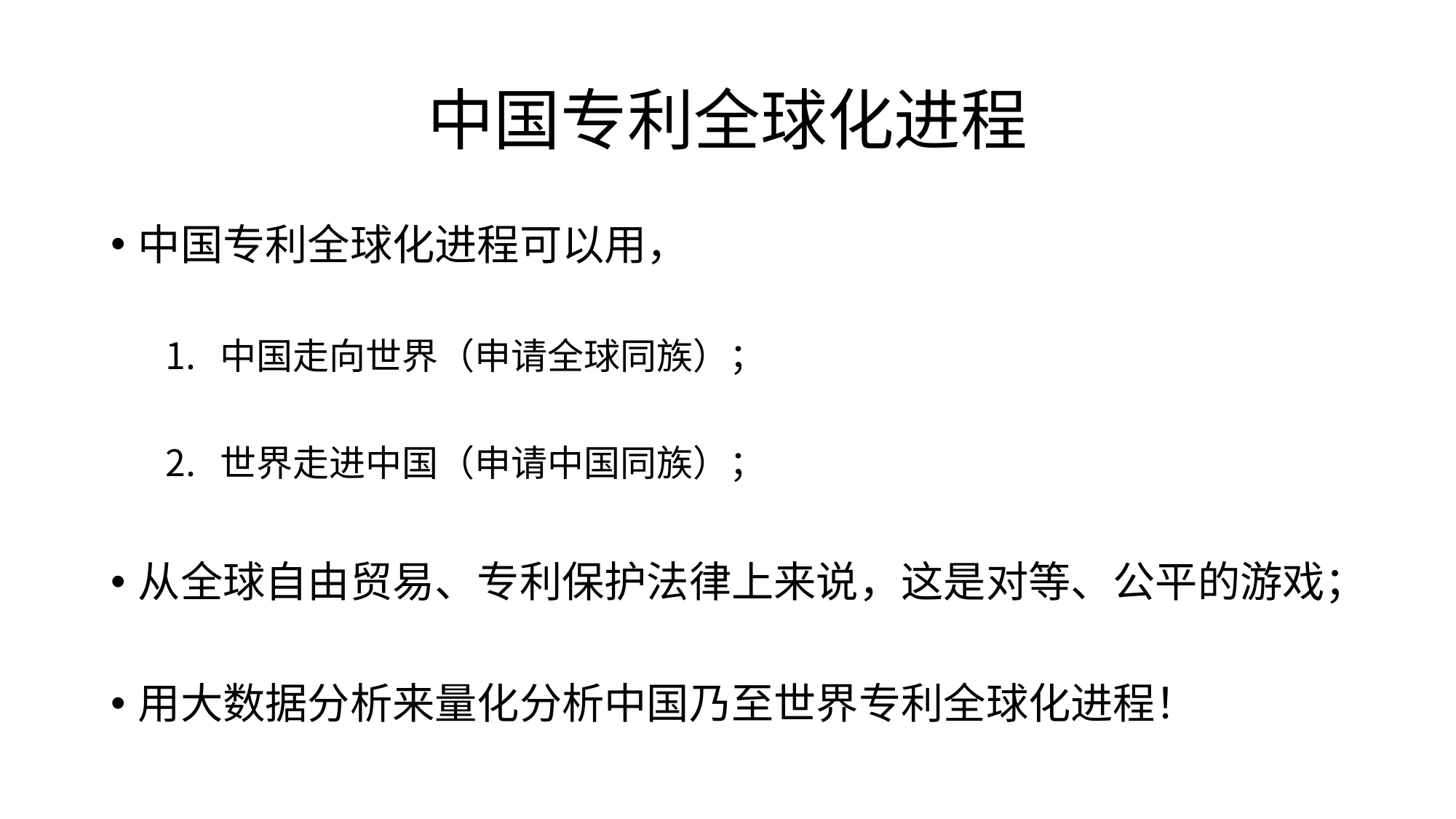

# 中国专利全球化进程
中国专利全球化进程可以用，

中国走向世界（申请全球同族）；

世界走进中国（申请中国同族）；

从全球自由贸易、专利保护法律上来说，这是对等、公平的游戏；

用大数据分析来量化分析中国乃至世界专利全球化进程！